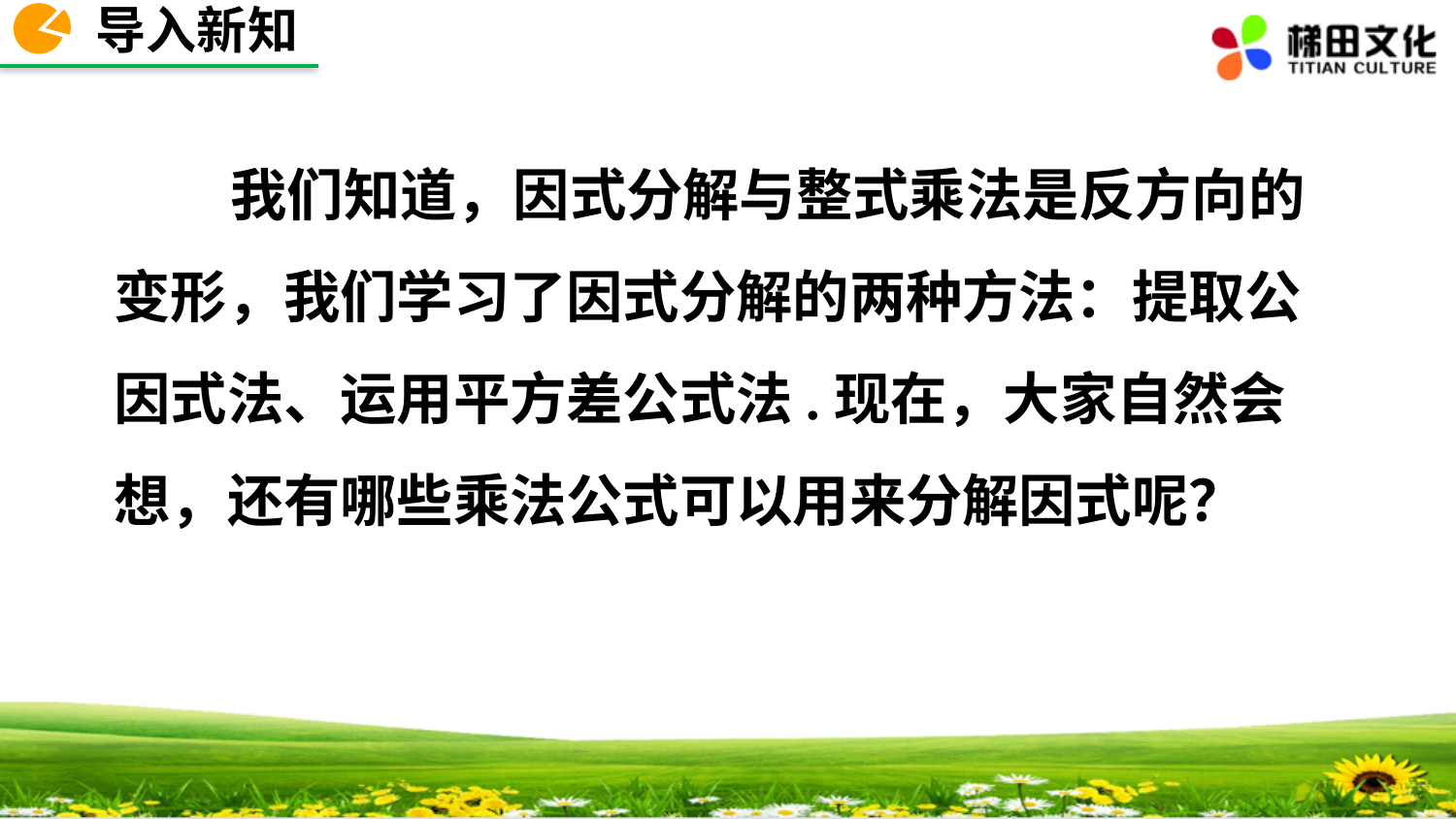

导入新知

        我们知道，因式分解与整式乘法是反方向的变形，我们学习了因式分解的两种方法：提取公因式法、运用平方差公式法.现在，大家自然会想，还有哪些乘法公式可以用来分解因式呢？